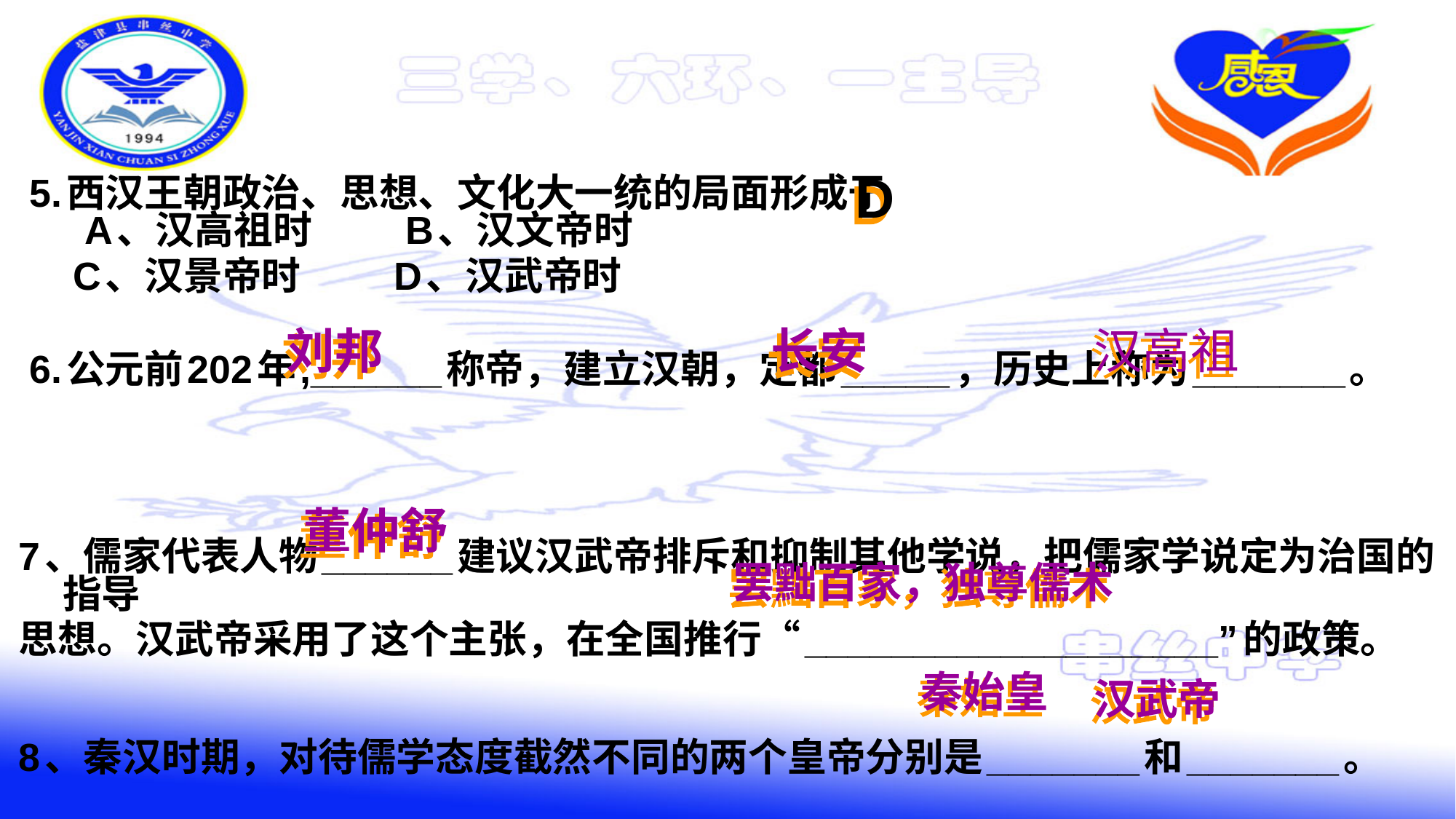

D
 5.西汉王朝政治、思想、文化大一统的局面形成于
  A、汉高祖时          B、汉文帝时
     C、汉景帝时          D、汉武帝时

 6.公元前202年,______称帝，建立汉朝，定都_____，历史上称为_______。

7、儒家代表人物______建议汉武帝排斥和抑制其他学说，把儒家学说定为治国的指导
思想。汉武帝采用了这个主张，在全国推行“___________________”的政策。

8、秦汉时期，对待儒学态度截然不同的两个皇帝分别是_______和_______。
刘邦
长安
汉高祖
董仲舒
罢黜百家，独尊儒术
秦始皇
汉武帝